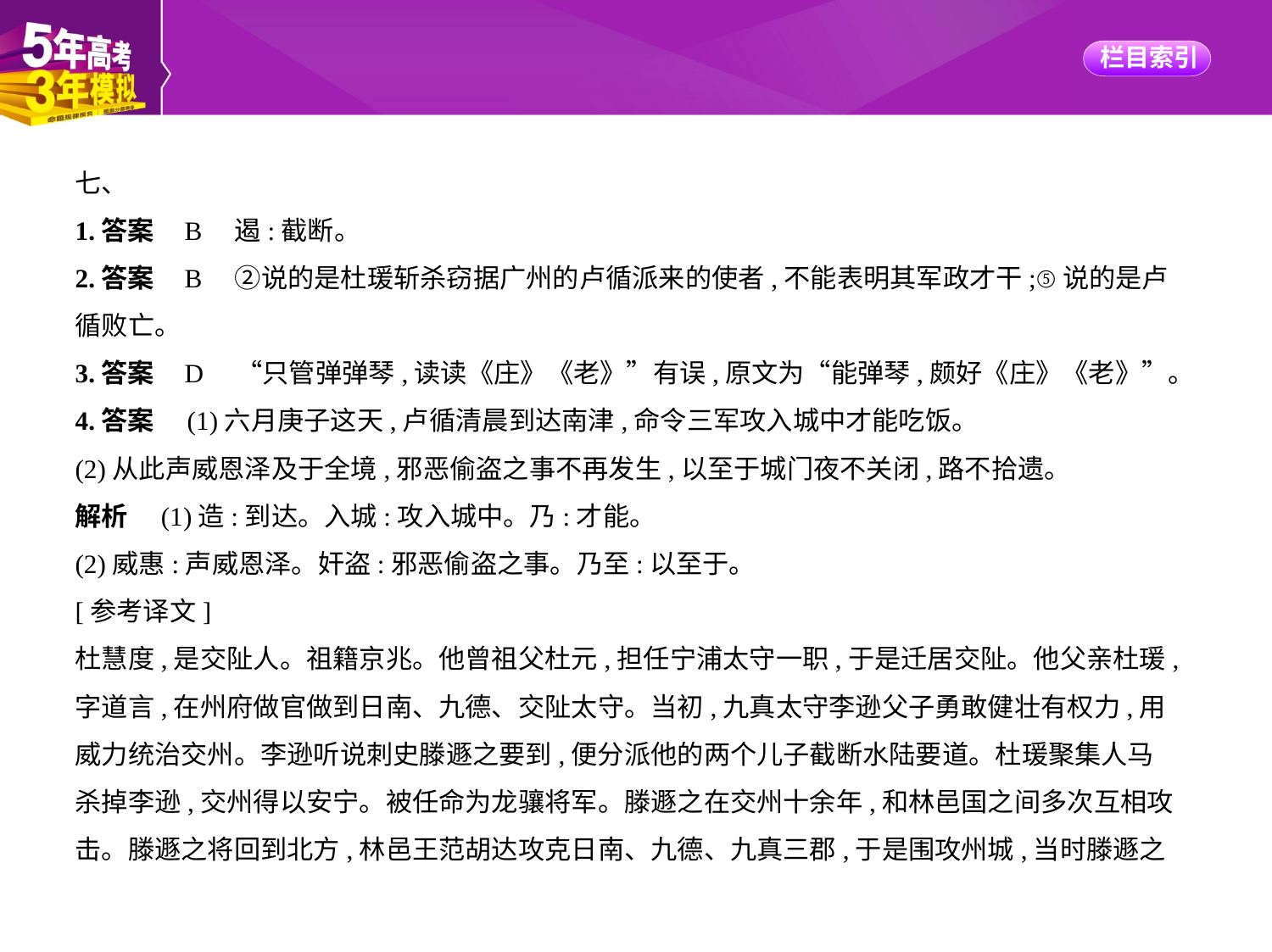

七、
1.答案    B　遏:截断。
2.答案    B　②说的是杜瑗斩杀窃据广州的卢循派来的使者,不能表明其军政才干;⑤说的是卢
循败亡。
3.答案    D　“只管弹弹琴,读读《庄》《老》”有误,原文为“能弹琴,颇好《庄》《老》”。
4.答案　(1)六月庚子这天,卢循清晨到达南津,命令三军攻入城中才能吃饭。
(2)从此声威恩泽及于全境,邪恶偷盗之事不再发生,以至于城门夜不关闭,路不拾遗。
解析　(1)造:到达。入城:攻入城中。乃:才能。
(2)威惠:声威恩泽。奸盗:邪恶偷盗之事。乃至:以至于。
[参考译文]
杜慧度,是交阯人。祖籍京兆。他曾祖父杜元,担任宁浦太守一职,于是迁居交阯。他父亲杜瑗,
字道言,在州府做官做到日南、九德、交阯太守。当初,九真太守李逊父子勇敢健壮有权力,用
威力统治交州。李逊听说刺史滕遯之要到,便分派他的两个儿子截断水陆要道。杜瑗聚集人马
杀掉李逊,交州得以安宁。被任命为龙骧将军。滕遯之在交州十余年,和林邑国之间多次互相攻
击。滕遯之将回到北方,林邑王范胡达攻克日南、九德、九真三郡,于是围攻州城,当时滕遯之